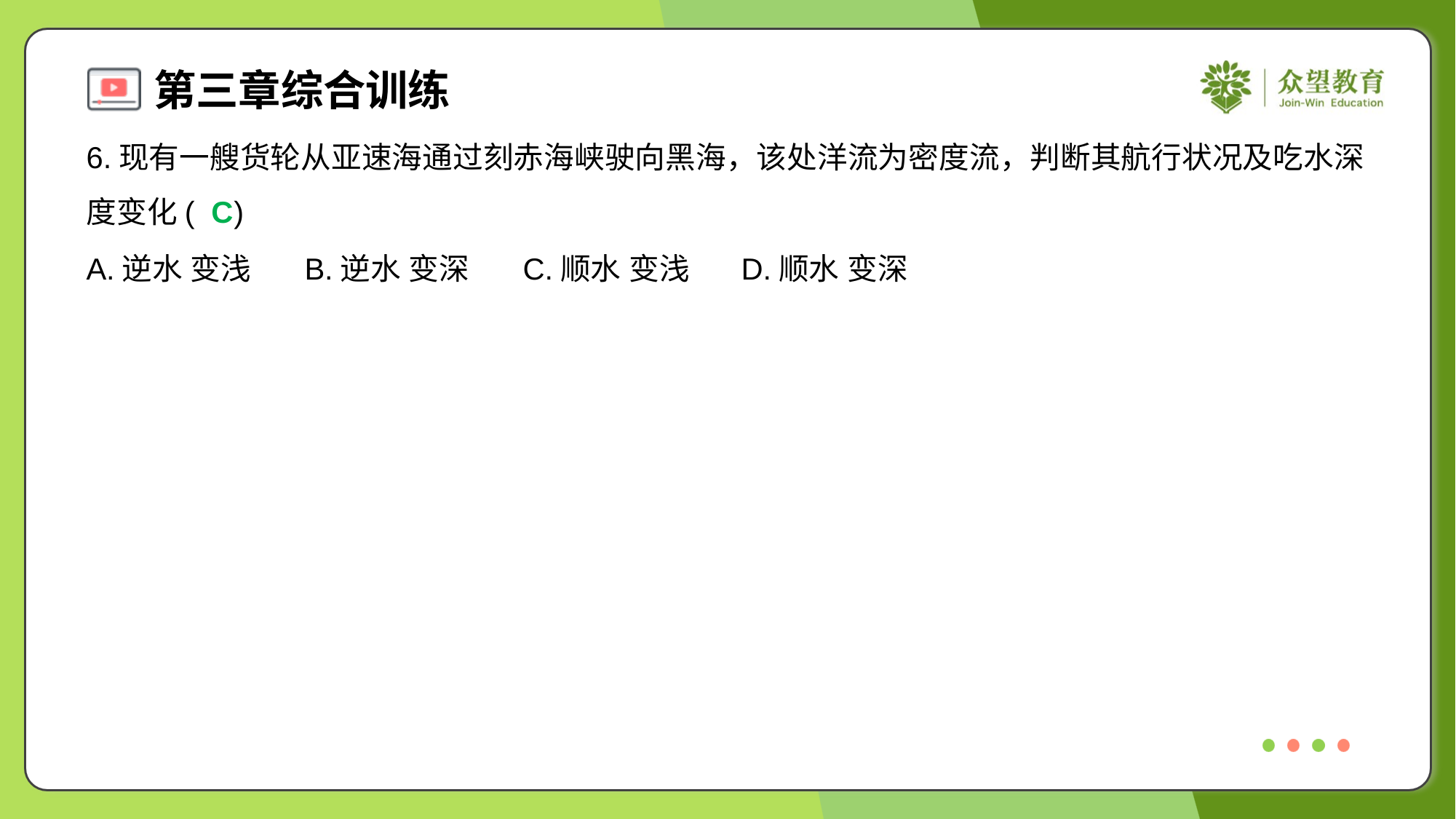

6.现有一艘货轮从亚速海通过刻赤海峡驶向黑海，该处洋流为密度流，判断其航行状况及吃水深
度变化(     )
C
A.逆水 变浅	B.逆水 变深	C.顺水 变浅	D.顺水 变深